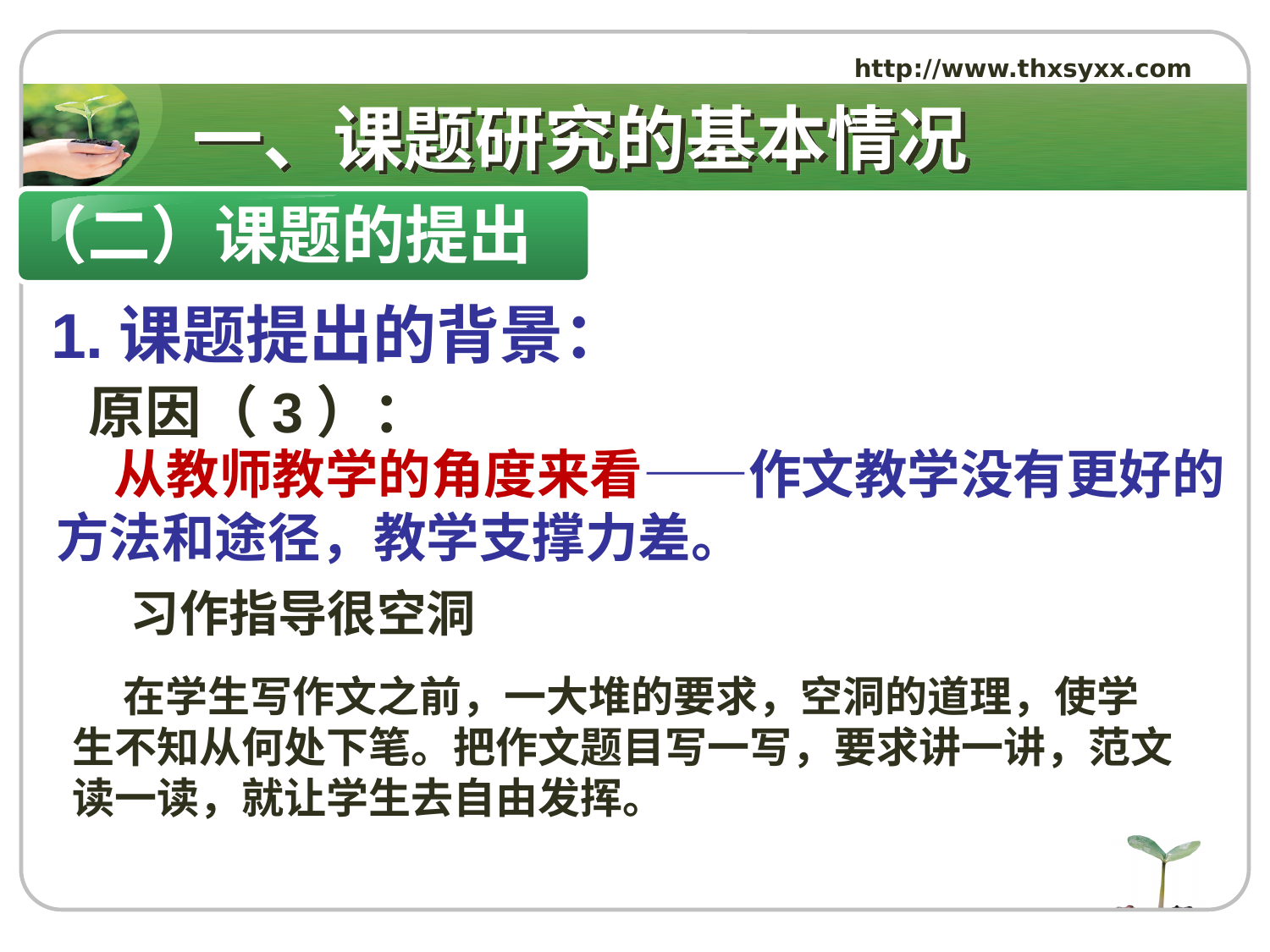

http://www.thxsyxx.com
# 一、课题研究的基本情况
（二）课题的提出

 1.课题提出的背景：
 原因（3）：
     从教师教学的角度来看——作文教学没有更好的方法和途径，教学支撑力差。
 习作指导很空洞
      在学生写作文之前，一大堆的要求，空洞的道理，使学生不知从何处下笔。把作文题目写一写，要求讲一讲，范文读一读，就让学生去自由发挥。